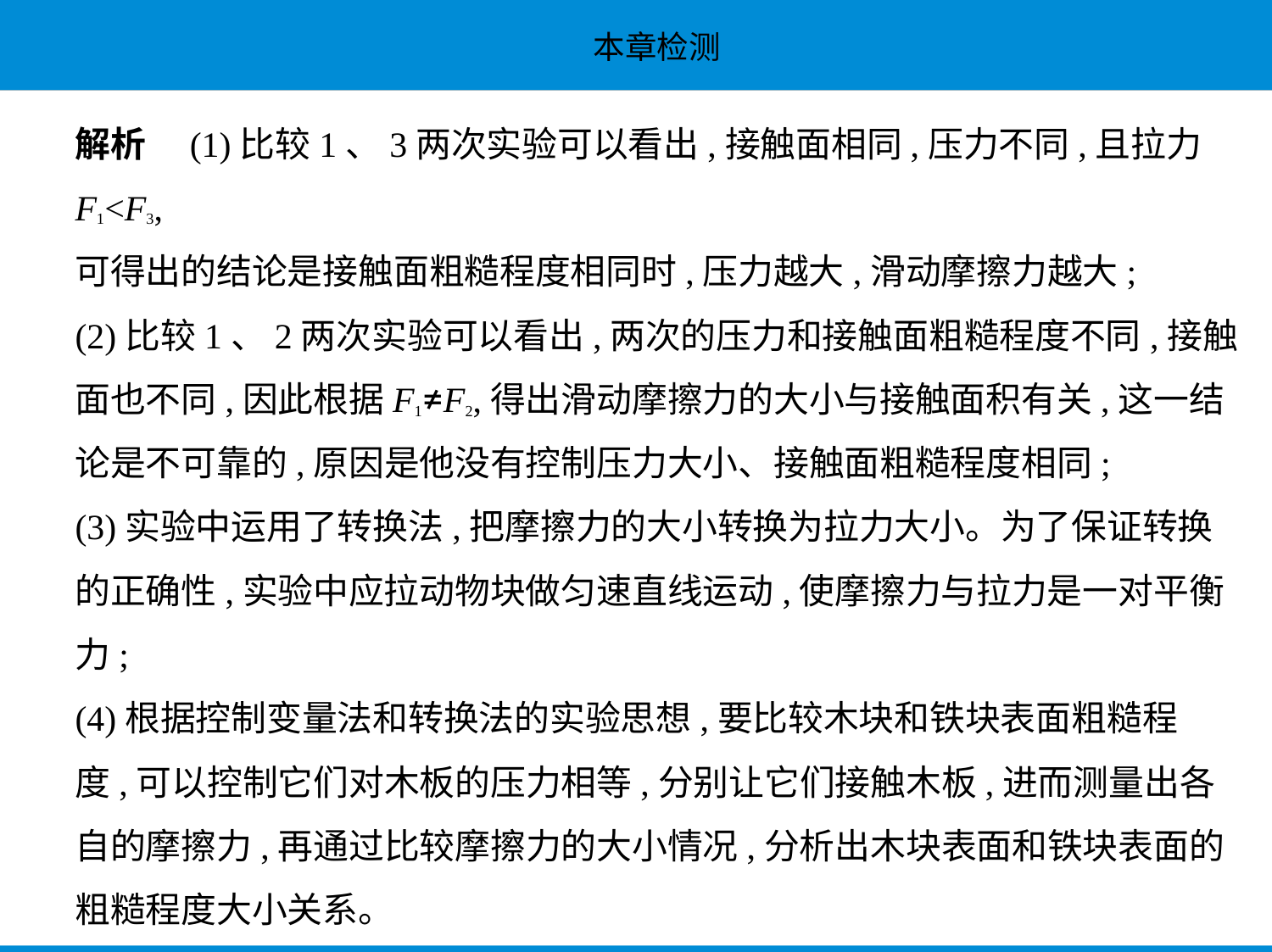

解析　(1)比较1、3两次实验可以看出,接触面相同,压力不同,且拉力F1<F3,
可得出的结论是接触面粗糙程度相同时,压力越大,滑动摩擦力越大;
(2)比较1、2两次实验可以看出,两次的压力和接触面粗糙程度不同,接触
面也不同,因此根据F1≠F2,得出滑动摩擦力的大小与接触面积有关,这一结
论是不可靠的,原因是他没有控制压力大小、接触面粗糙程度相同;
(3)实验中运用了转换法,把摩擦力的大小转换为拉力大小。为了保证转换
的正确性,实验中应拉动物块做匀速直线运动,使摩擦力与拉力是一对平衡
力;
(4)根据控制变量法和转换法的实验思想,要比较木块和铁块表面粗糙程
度,可以控制它们对木板的压力相等,分别让它们接触木板,进而测量出各
自的摩擦力,再通过比较摩擦力的大小情况,分析出木块表面和铁块表面的
粗糙程度大小关系。